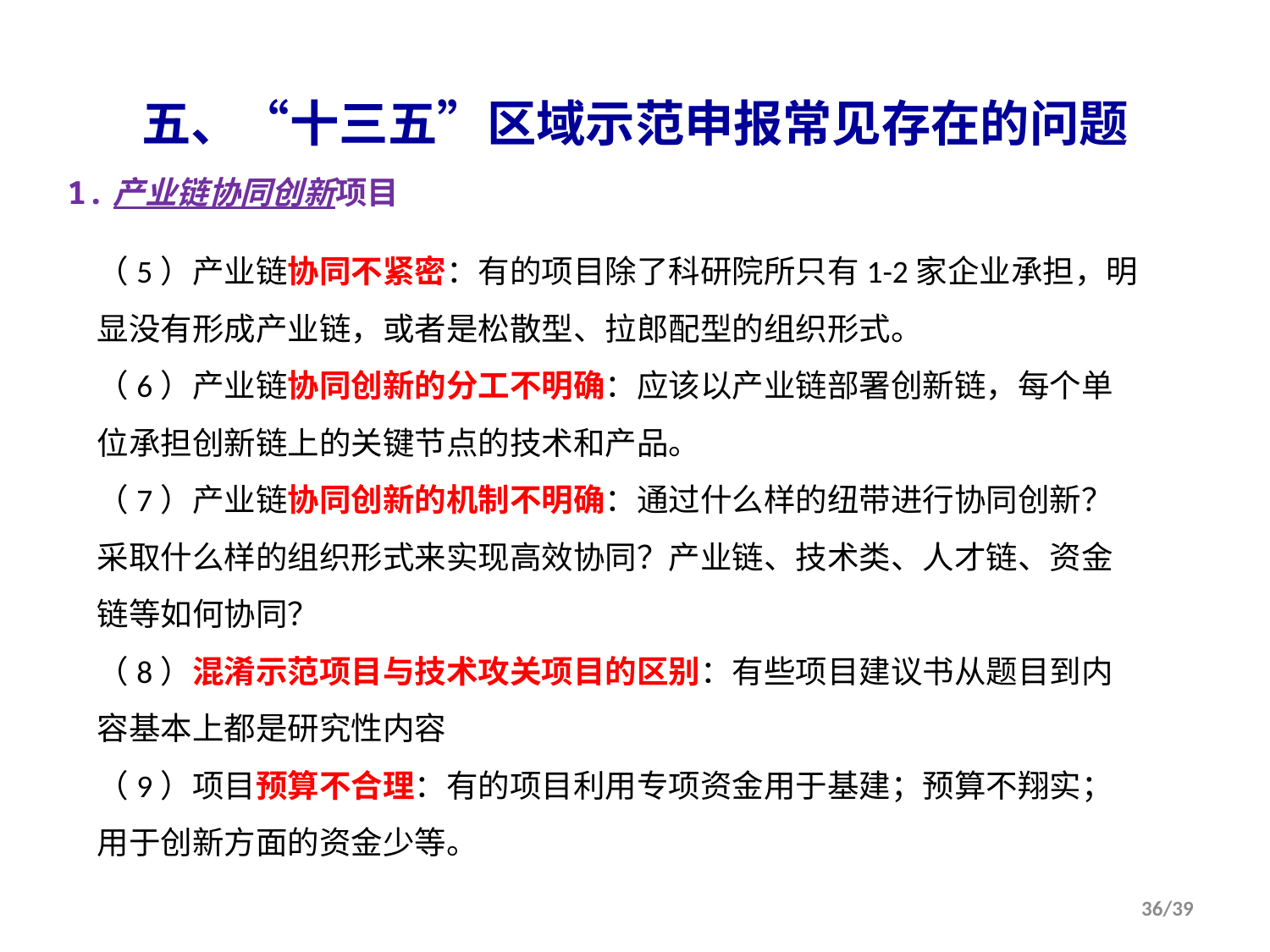

五、“十三五”区域示范申报常见存在的问题
1.产业链协同创新项目
（5）产业链协同不紧密：有的项目除了科研院所只有1-2家企业承担，明显没有形成产业链，或者是松散型、拉郎配型的组织形式。
（6）产业链协同创新的分工不明确：应该以产业链部署创新链，每个单位承担创新链上的关键节点的技术和产品。
（7）产业链协同创新的机制不明确：通过什么样的纽带进行协同创新？采取什么样的组织形式来实现高效协同？产业链、技术类、人才链、资金链等如何协同？
（8）混淆示范项目与技术攻关项目的区别：有些项目建议书从题目到内容基本上都是研究性内容
（9）项目预算不合理：有的项目利用专项资金用于基建；预算不翔实；用于创新方面的资金少等。
36/39